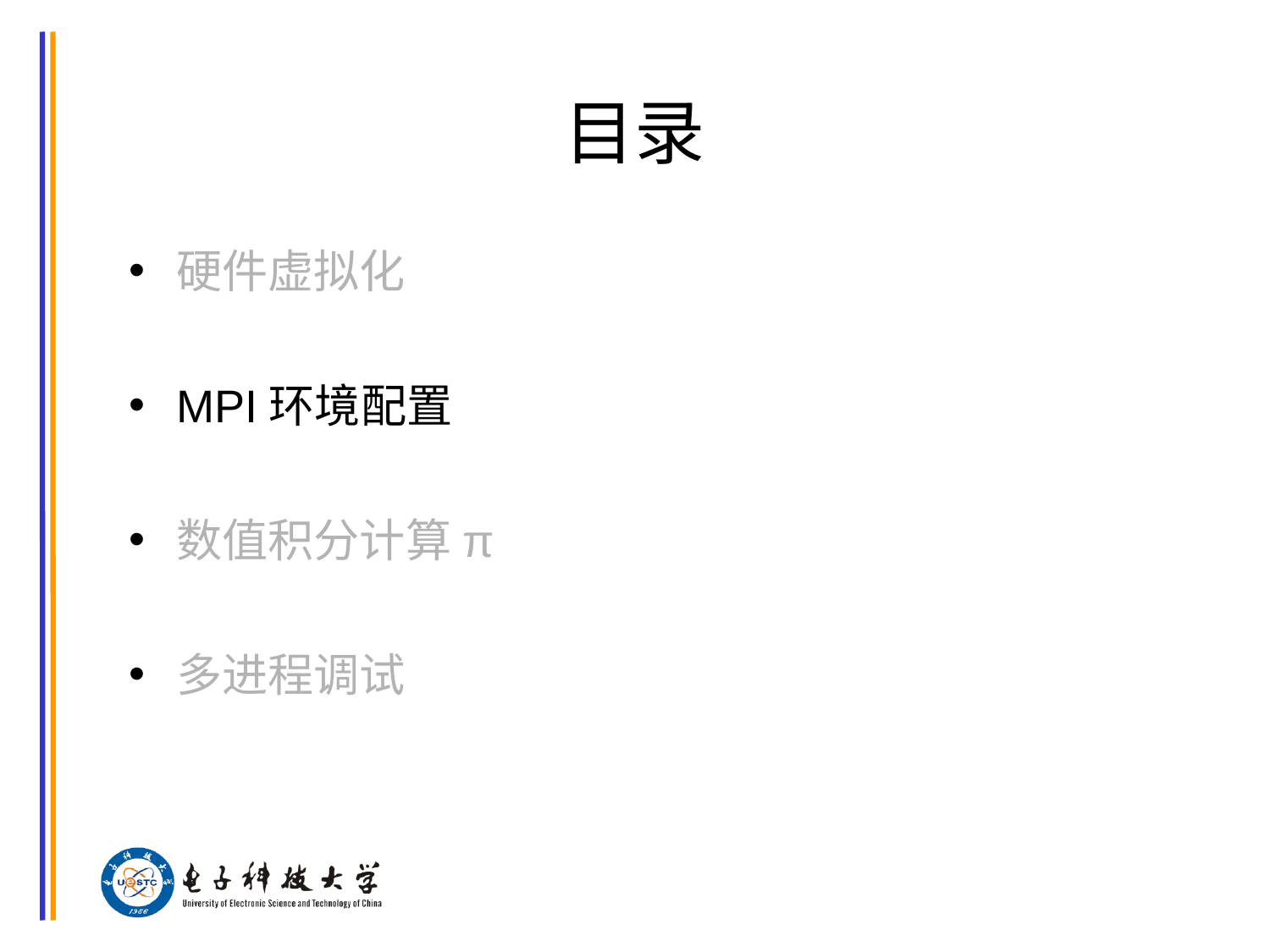

# 目录
硬件虚拟化

MPI环境配置

数值积分计算π

多进程调试

芯片